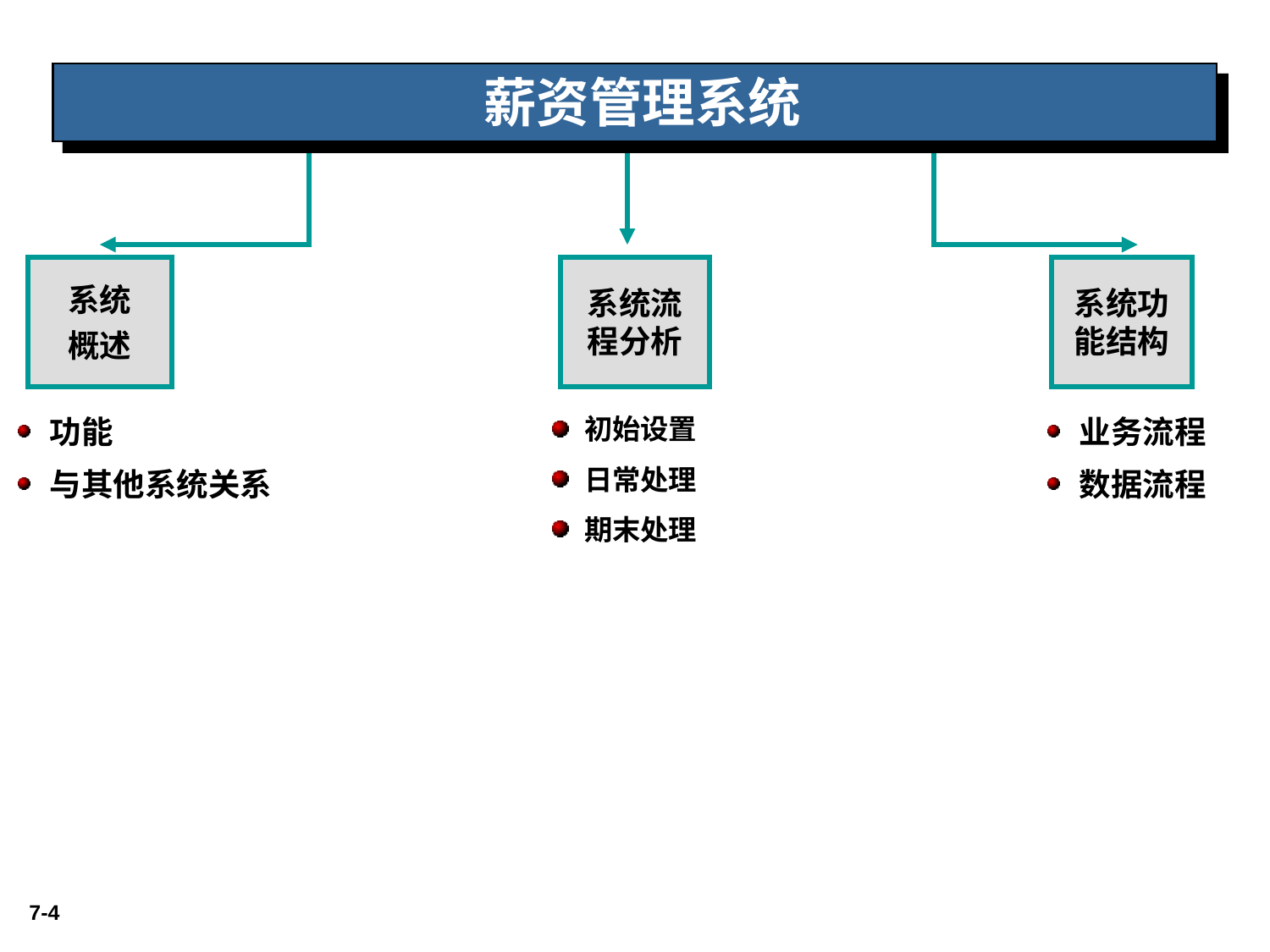

薪资管理系统
系统
概述
系统流程分析
系统功能结构
功能
与其他系统关系

业务流程
数据流程
初始设置
日常处理
期末处理